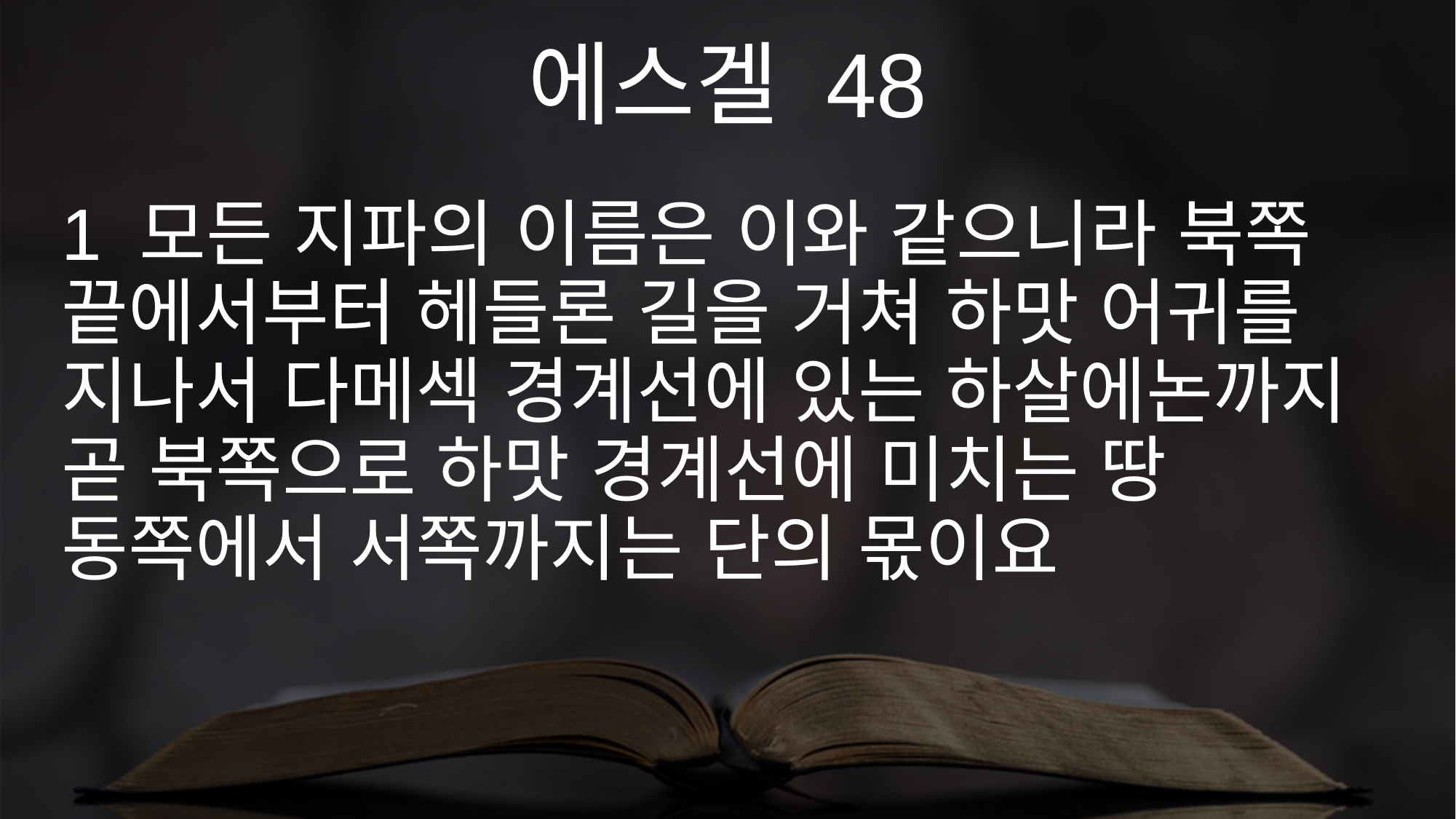

에스겔 48
1 모든 지파의 이름은 이와 같으니라 북쪽 끝에서부터 헤들론 길을 거쳐 하맛 어귀를 지나서 다메섹 경계선에 있는 하살에논까지 곧 북쪽으로 하맛 경계선에 미치는 땅 동쪽에서 서쪽까지는 단의 몫이요